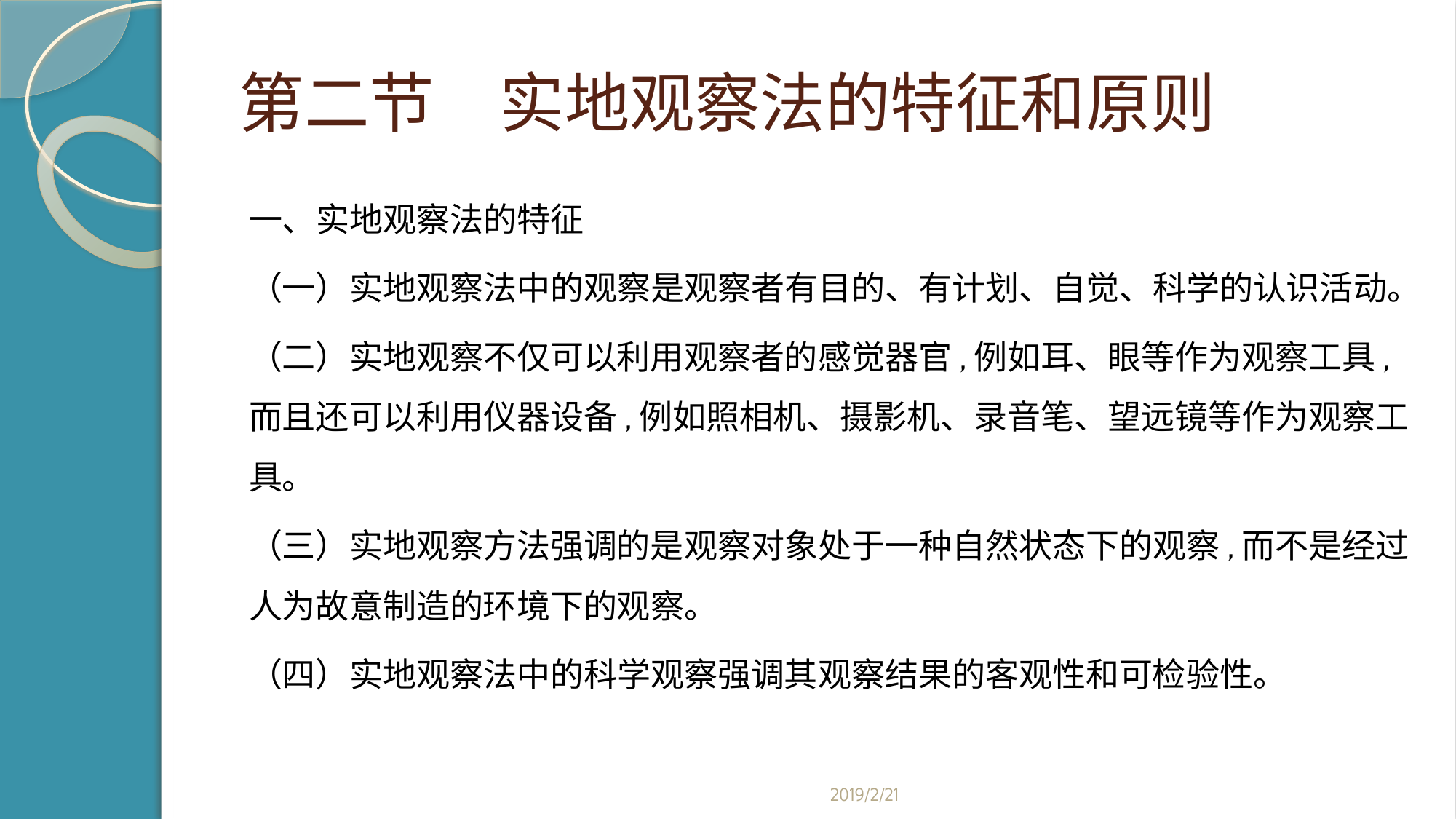

# 第二节　实地观察法的特征和原则
一、实地观察法的特征
（一）实地观察法中的观察是观察者有目的、有计划、自觉、科学的认识活动。
（二）实地观察不仅可以利用观察者的感觉器官,例如耳、眼等作为观察工具,而且还可以利用仪器设备,例如照相机、摄影机、录音笔、望远镜等作为观察工具。
（三）实地观察方法强调的是观察对象处于一种自然状态下的观察,而不是经过人为故意制造的环境下的观察。
（四）实地观察法中的科学观察强调其观察结果的客观性和可检验性。
2019/2/21